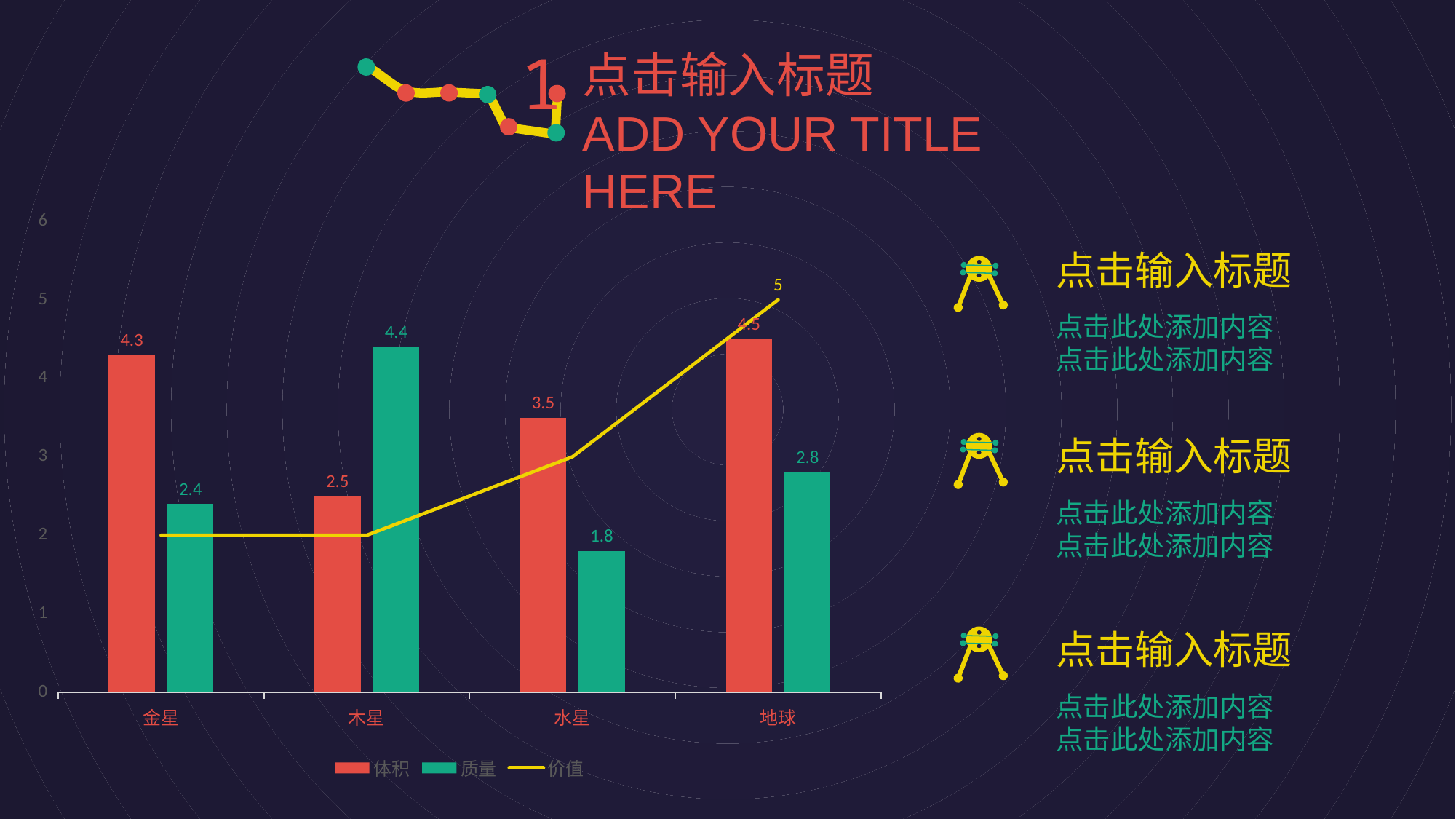

1
点击输入标题
ADD YOUR TITLE HERE

### Chart

| Category | 体积 | 质量 | 价值 |
|---|---|---|---|
| 金星 | 4.3 | 2.4 | 2.0 |
| 木星 | 2.5 | 4.4 | 2.0 |
| 水星 | 3.5 | 1.8 | 3.0 |
| 地球 | 4.5 | 2.8 | 5.0 |
点击输入标题

点击此处添加内容
点击此处添加内容

点击输入标题

点击此处添加内容
点击此处添加内容

点击输入标题

点击此处添加内容
点击此处添加内容